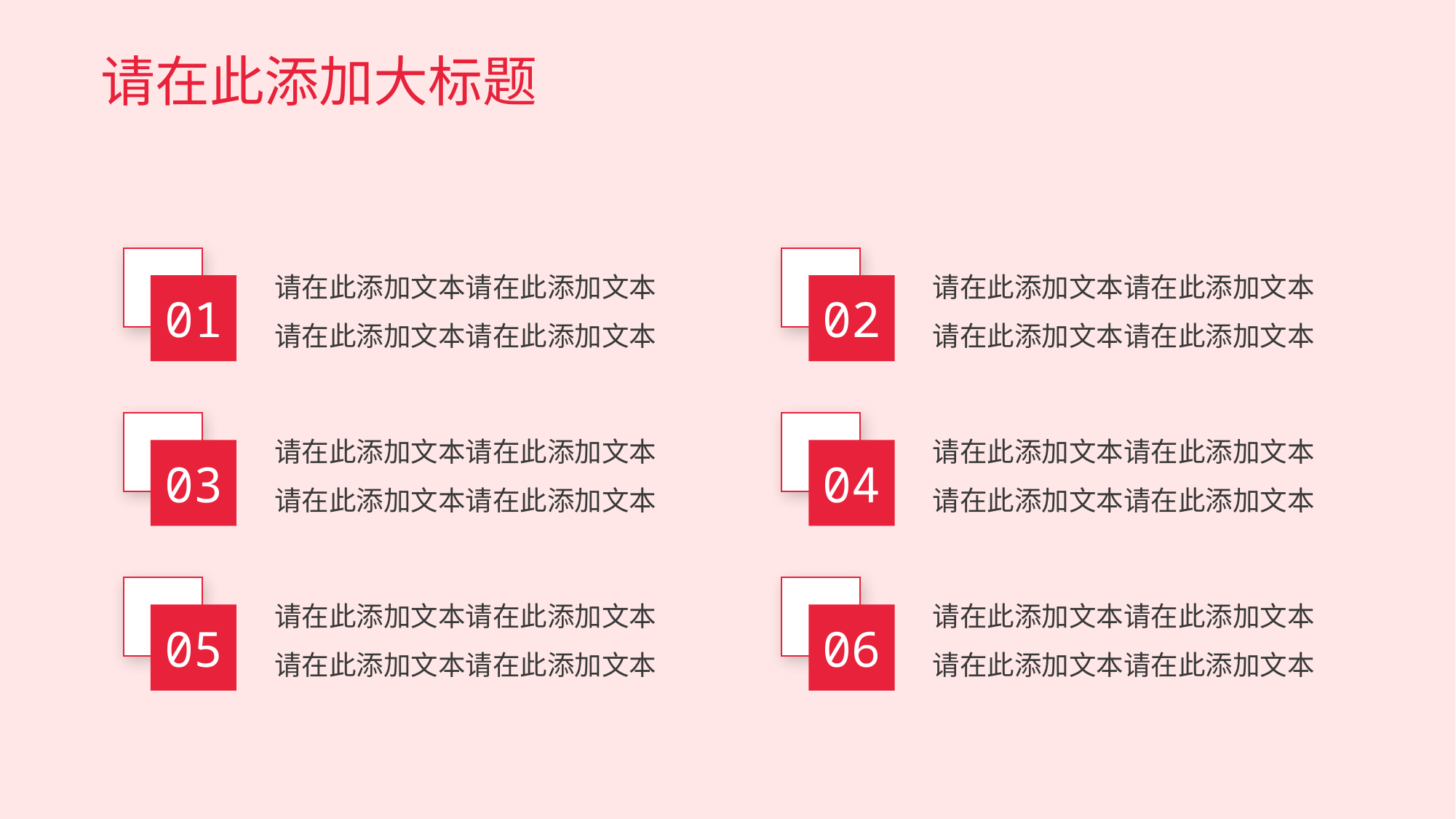

# 请在此添加大标题

请在此添加文本请在此添加文本请在此添加文本请在此添加文本

请在此添加文本请在此添加文本请在此添加文本请在此添加文本
01
02

请在此添加文本请在此添加文本请在此添加文本请在此添加文本

请在此添加文本请在此添加文本请在此添加文本请在此添加文本
03
04

请在此添加文本请在此添加文本请在此添加文本请在此添加文本

请在此添加文本请在此添加文本请在此添加文本请在此添加文本
05
06